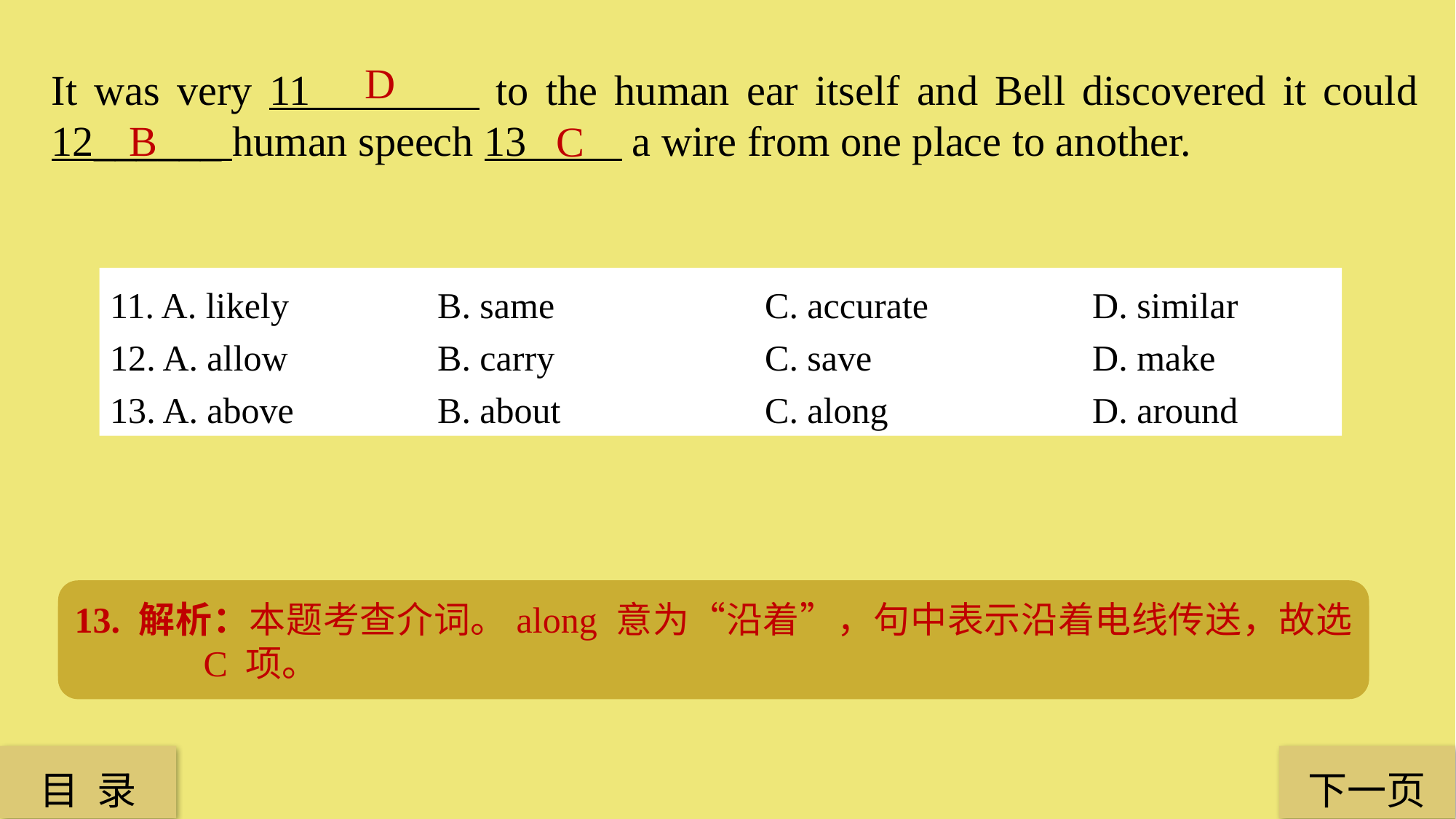

D
It was very 11           to the human ear itself and Bell discovered it could 12______ human speech 13          a wire from one place to another.
B
C
11. A. likely 		B. same 		C. accurate 		D. similar
12. A. allow 		B. carry 		C. save 		D. make
13. A. above 		B. about 		C. along 		D. around
11. 解析：本题考查形容词。be similar to 意为“与……相似”。be likely to 意为“可能的”；accurate 意为“精确的”，故选 D 项。
13. 解析：本题考查介词。along 意为“沿着”，句中表示沿着电线传送，故选 C 项。
12. 解析：本题考查动词。carry 意为“传送，沿着电线传送”，故选 B 项。